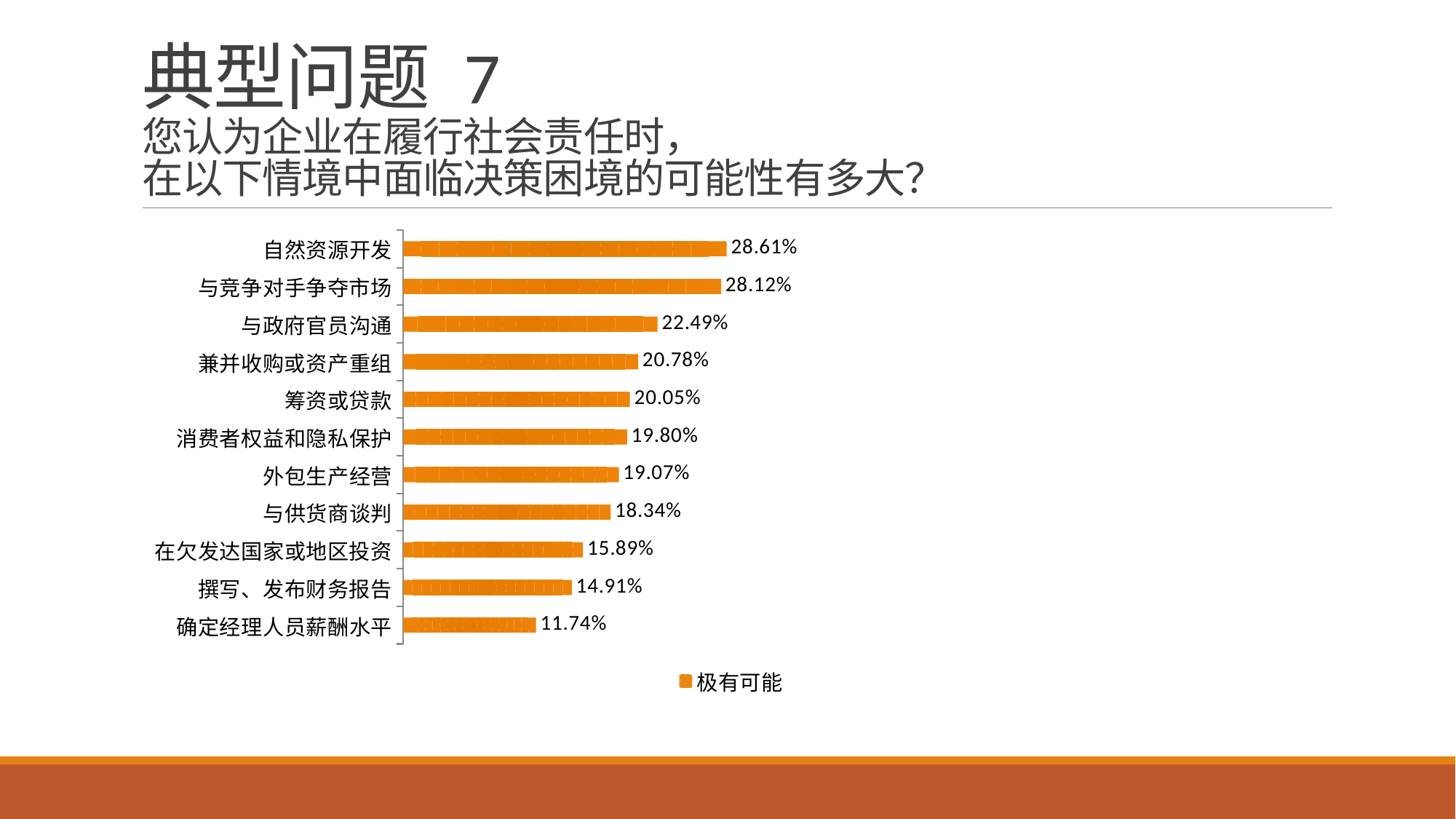

# 典型问题 7 您认为企业在履行社会责任时， 在以下情境中面临决策困境的可能性有多大？

### Chart

| Category | 极有可能 |
|---|---|
| 确定经理人员薪酬水平 | 0.1174 |
| 撰写、发布财务报告 | 0.1491 |
| 在欠发达国家或地区投资 | 0.1589 |
| 与供货商谈判 | 0.1834 |
| 外包生产经营 | 0.1907 |
| 消费者权益和隐私保护 | 0.198 |
| 筹资或贷款 | 0.2005 |
| 兼并收购或资产重组 | 0.2078 |
| 与政府官员沟通 | 0.2249 |
| 与竞争对手争夺市场 | 0.2812 |
| 自然资源开发 | 0.2861 |